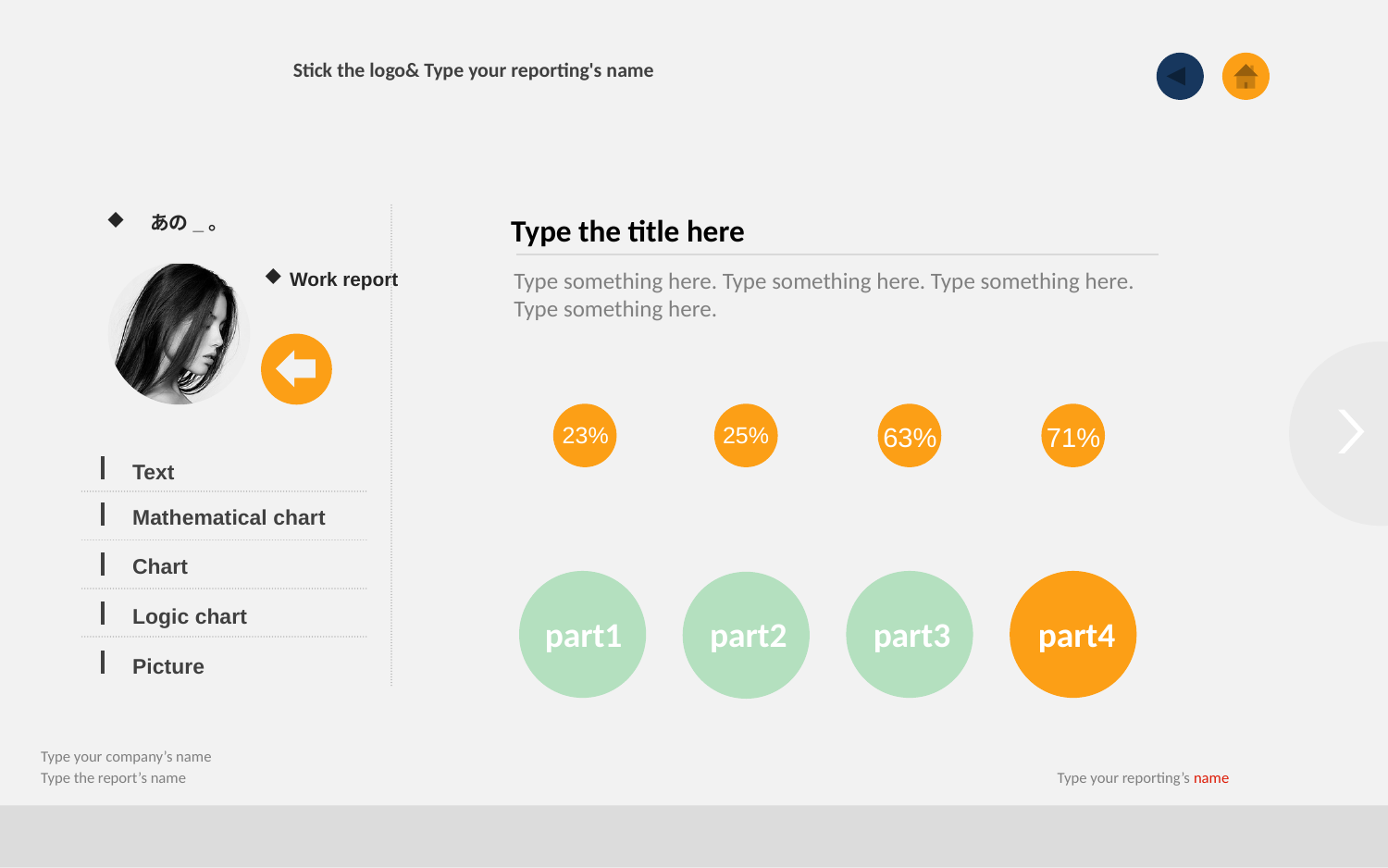

Stick the logo& Type your reporting's name

あの_。

Type the title here
Type something here. Type something here. Type something here. Type something here.

Work report

23%

25%

63%

71%

Text
Mathematical chart
Chart

part1

part3

part4

part2
Logic chart
Picture